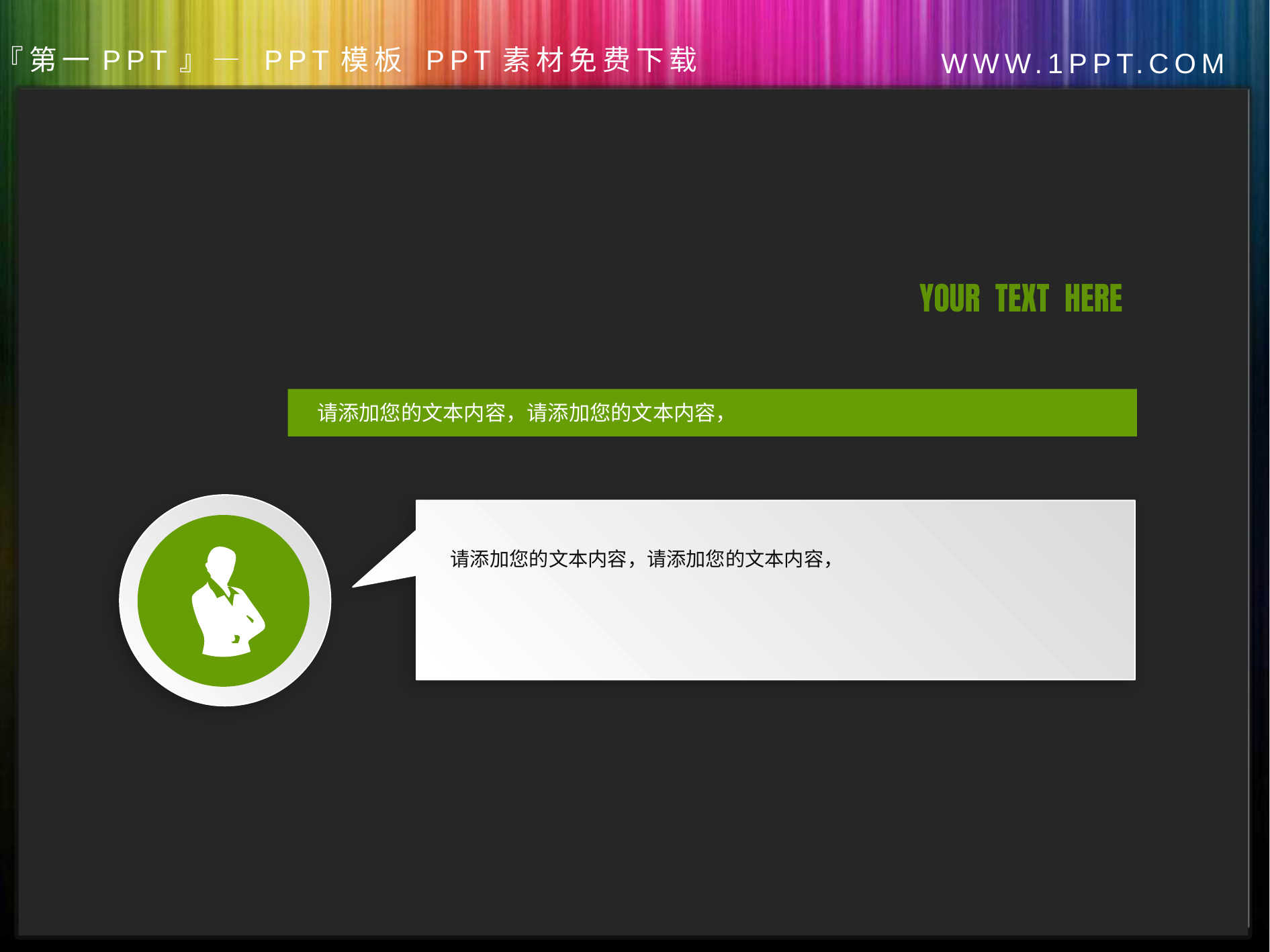

YOUR  TEXT  HERE
请在这里添加标题

请添加您的文本内容，请添加您的文本内容，

请添加您的文本内容，请添加您的文本内容，